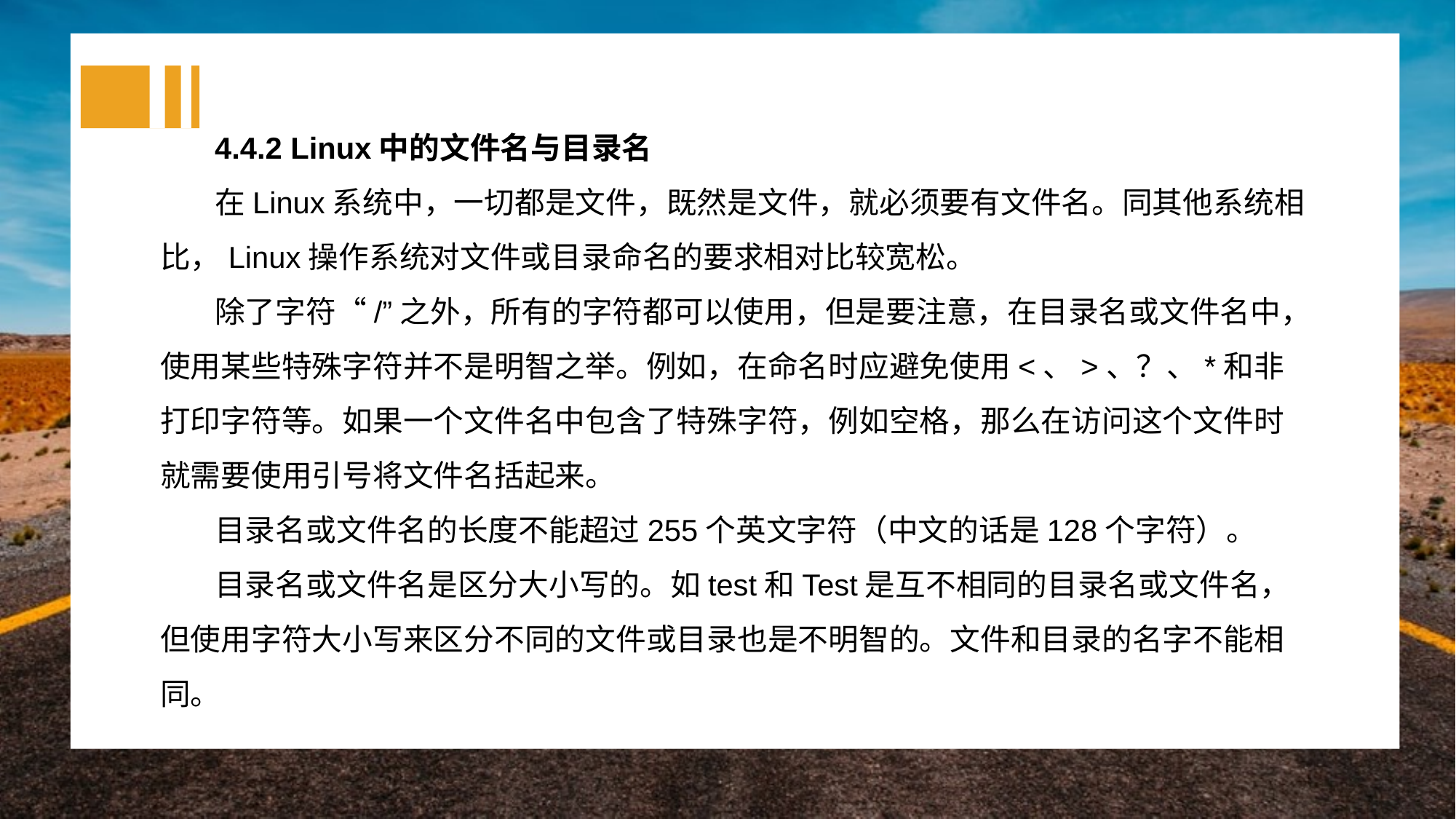

4.4.2 Linux中的文件名与目录名
在Linux系统中，一切都是文件，既然是文件，就必须要有文件名。同其他系统相比，Linux操作系统对文件或目录命名的要求相对比较宽松。
除了字符“/”之外，所有的字符都可以使用，但是要注意，在目录名或文件名中，使用某些特殊字符并不是明智之举。例如，在命名时应避免使用<、>、？、*和非打印字符等。如果一个文件名中包含了特殊字符，例如空格，那么在访问这个文件时就需要使用引号将文件名括起来。
目录名或文件名的长度不能超过255个英文字符（中文的话是128个字符）。
目录名或文件名是区分大小写的。如test和Test是互不相同的目录名或文件名，但使用字符大小写来区分不同的文件或目录也是不明智的。文件和目录的名字不能相同。